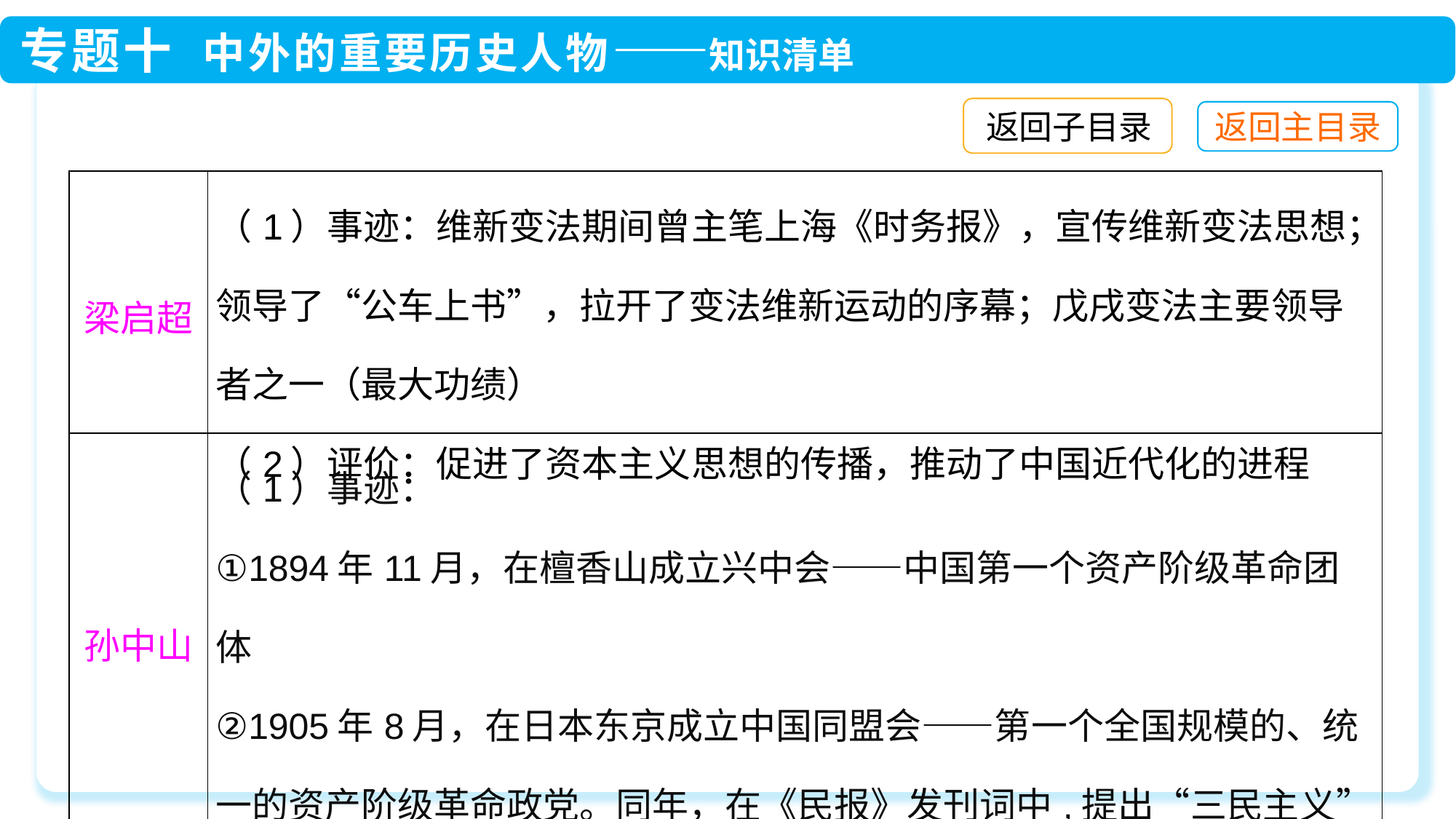

返回子目录
| 梁启超 | （1）事迹：维新变法期间曾主笔上海《时务报》，宣传维新变法思想；领导了“公车上书”，拉开了变法维新运动的序幕；戊戌变法主要领导者之一（最大功绩） （2）评价：促进了资本主义思想的传播，推动了中国近代化的进程 |
| --- | --- |
| 孙中山 | （1）事迹： ①1894年11月，在檀香山成立兴中会——中国第一个资产阶级革命团体 ②1905年8月，在日本东京成立中国同盟会——第一个全国规模的、统一的资产阶级革命政党。同年，在《民报》发刊词中,提出“三民主义” ③1912年，在南京成立中华民国临时中央政府,就任临时大总统 |